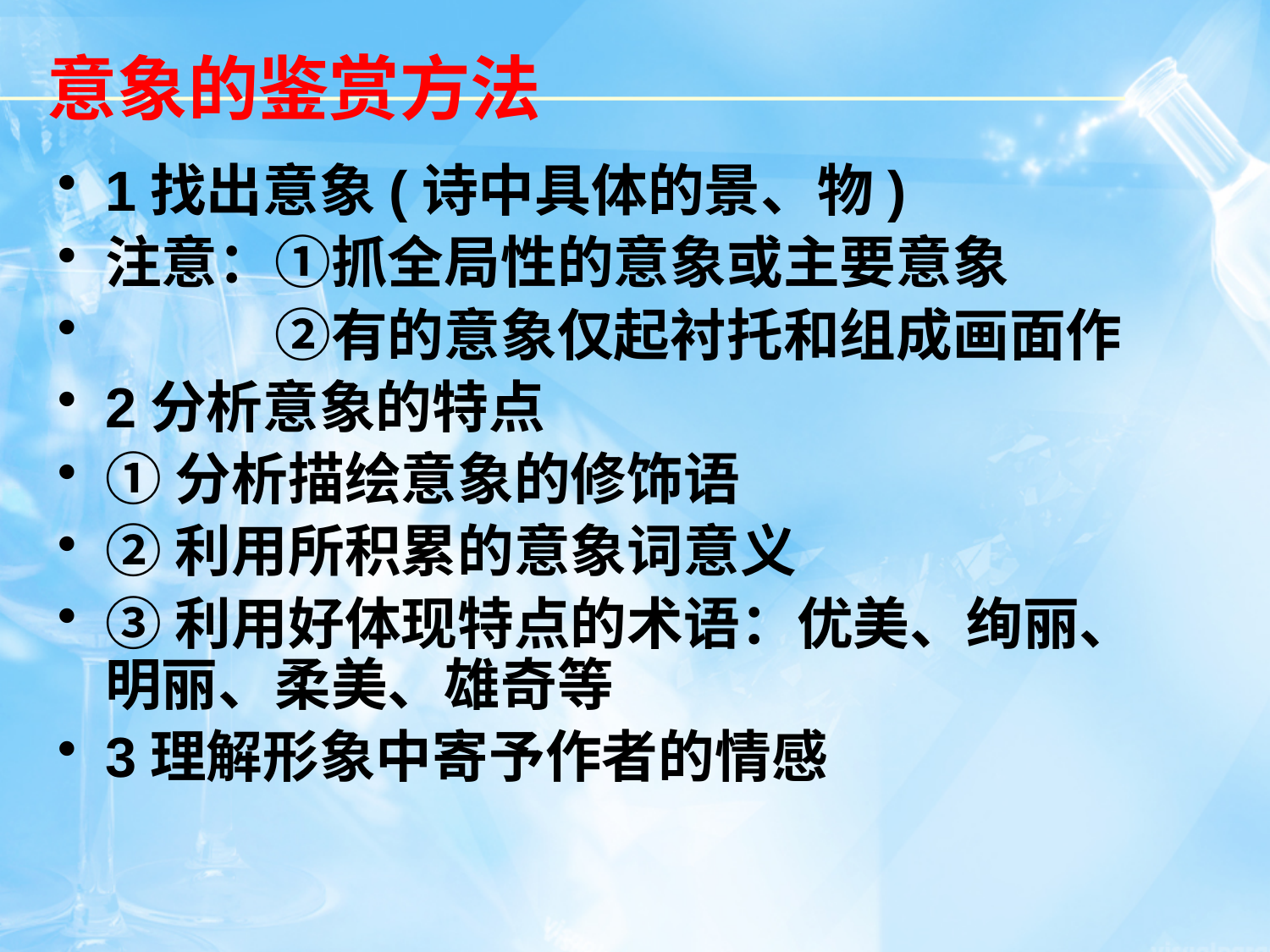

# 意象的鉴赏方法
1找出意象(诗中具体的景、物)
注意：①抓全局性的意象或主要意象
　　　②有的意象仅起衬托和组成画面作
2分析意象的特点
①分析描绘意象的修饰语
②利用所积累的意象词意义
③利用好体现特点的术语：优美、绚丽、明丽、柔美、雄奇等
3理解形象中寄予作者的情感